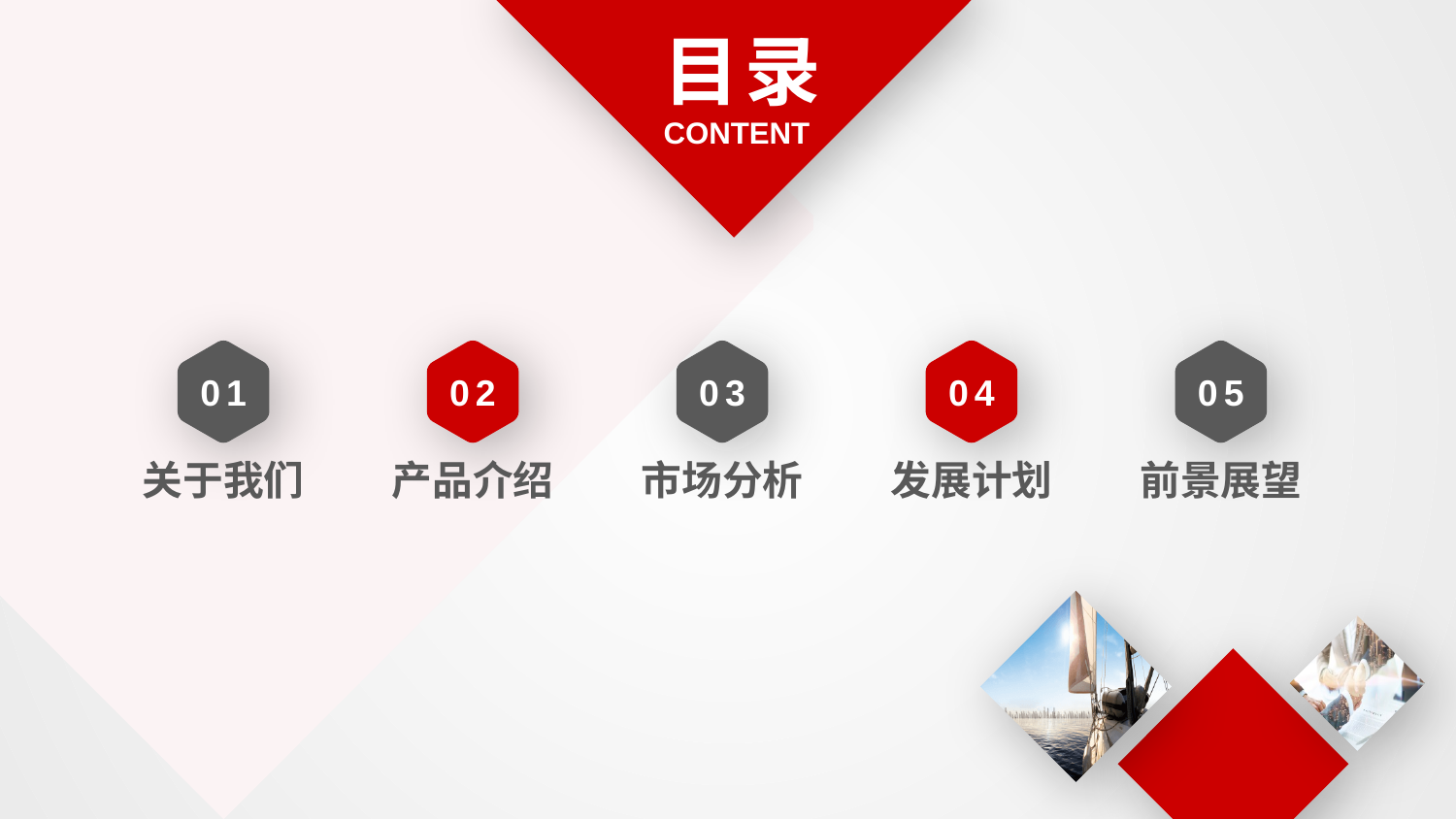

目录
 CONTENT

01
关于我们

02
产品介绍

03
市场分析

04
发展计划

05
前景展望